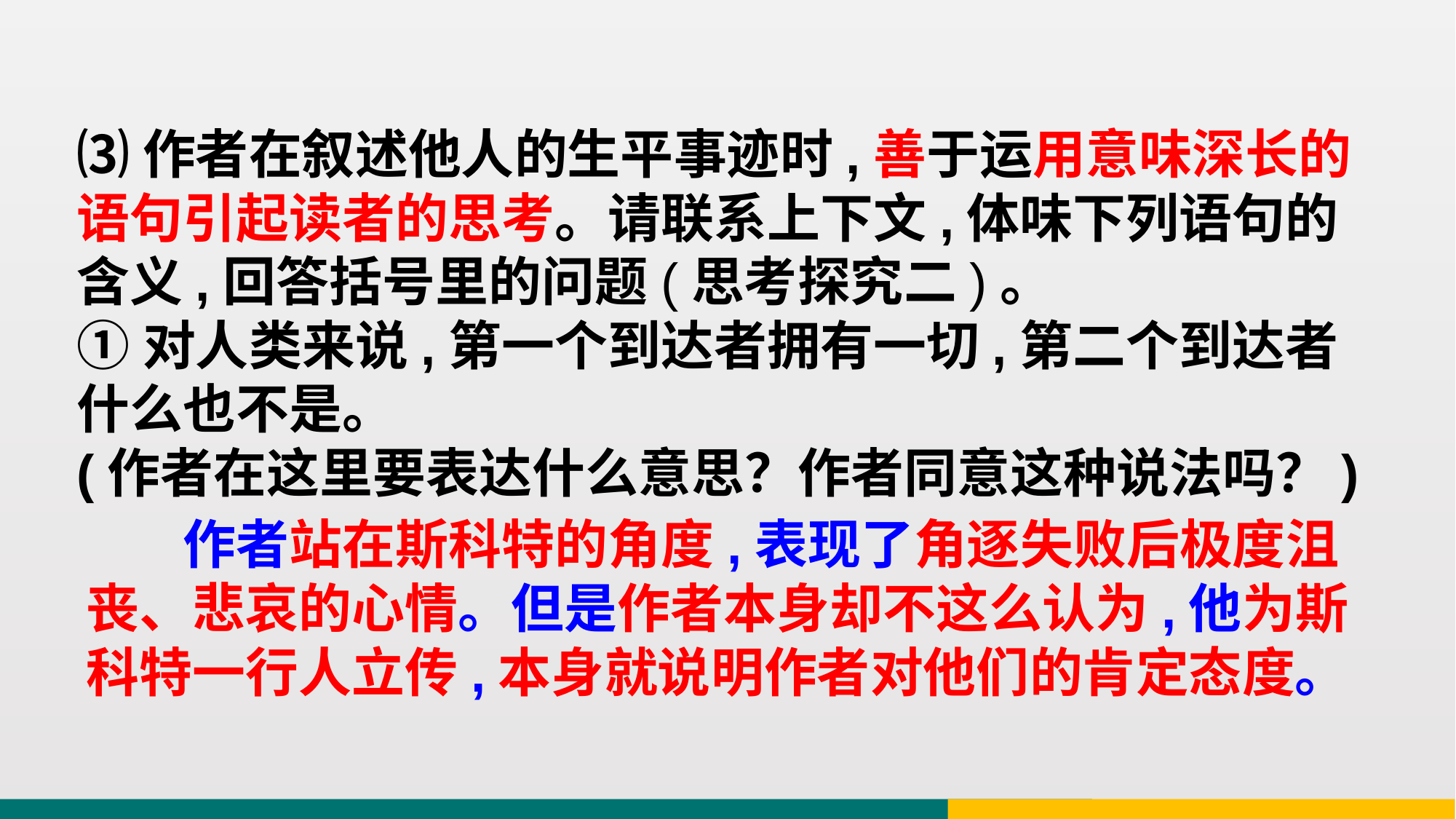

⑶作者在叙述他人的生平事迹时,善于运用意味深长的语句引起读者的思考。请联系上下文,体味下列语句的含义,回答括号里的问题(思考探究二)。
①对人类来说,第一个到达者拥有一切,第二个到达者什么也不是。
(作者在这里要表达什么意思？作者同意这种说法吗？)

       作者站在斯科特的角度,表现了角逐失败后极度沮丧、悲哀的心情。但是作者本身却不这么认为,他为斯科特一行人立传,本身就说明作者对他们的肯定态度。